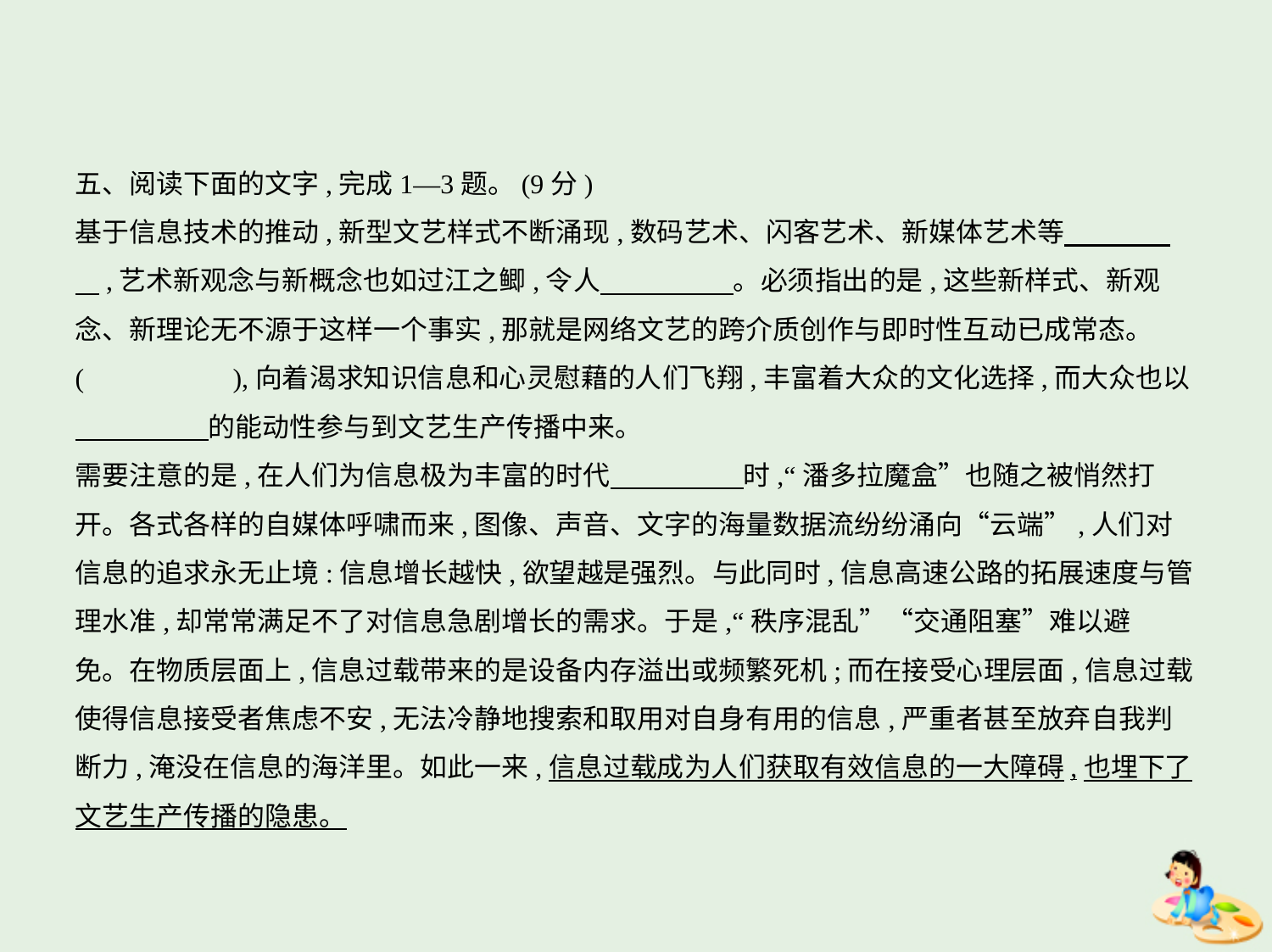

五、阅读下面的文字,完成1—3题。(9分)
基于信息技术的推动,新型文艺样式不断涌现,数码艺术、闪客艺术、新媒体艺术等　　　    
    ,艺术新观念与新概念也如过江之鲫,令人　　　　    。必须指出的是,这些新样式、新观
念、新理论无不源于这样一个事实,那就是网络文艺的跨介质创作与即时性互动已成常态。
(　　　　　),向着渴求知识信息和心灵慰藉的人们飞翔,丰富着大众的文化选择,而大众也以
　　　　    的能动性参与到文艺生产传播中来。
需要注意的是,在人们为信息极为丰富的时代　　　　    时,“潘多拉魔盒”也随之被悄然打
开。各式各样的自媒体呼啸而来,图像、声音、文字的海量数据流纷纷涌向“云端”,人们对
信息的追求永无止境:信息增长越快,欲望越是强烈。与此同时,信息高速公路的拓展速度与管
理水准,却常常满足不了对信息急剧增长的需求。于是,“秩序混乱”“交通阻塞”难以避
免。在物质层面上,信息过载带来的是设备内存溢出或频繁死机;而在接受心理层面,信息过载
使得信息接受者焦虑不安,无法冷静地搜索和取用对自身有用的信息,严重者甚至放弃自我判
断力,淹没在信息的海洋里。如此一来,信息过载成为人们获取有效信息的一大障碍,也埋下了
文艺生产传播的隐患。